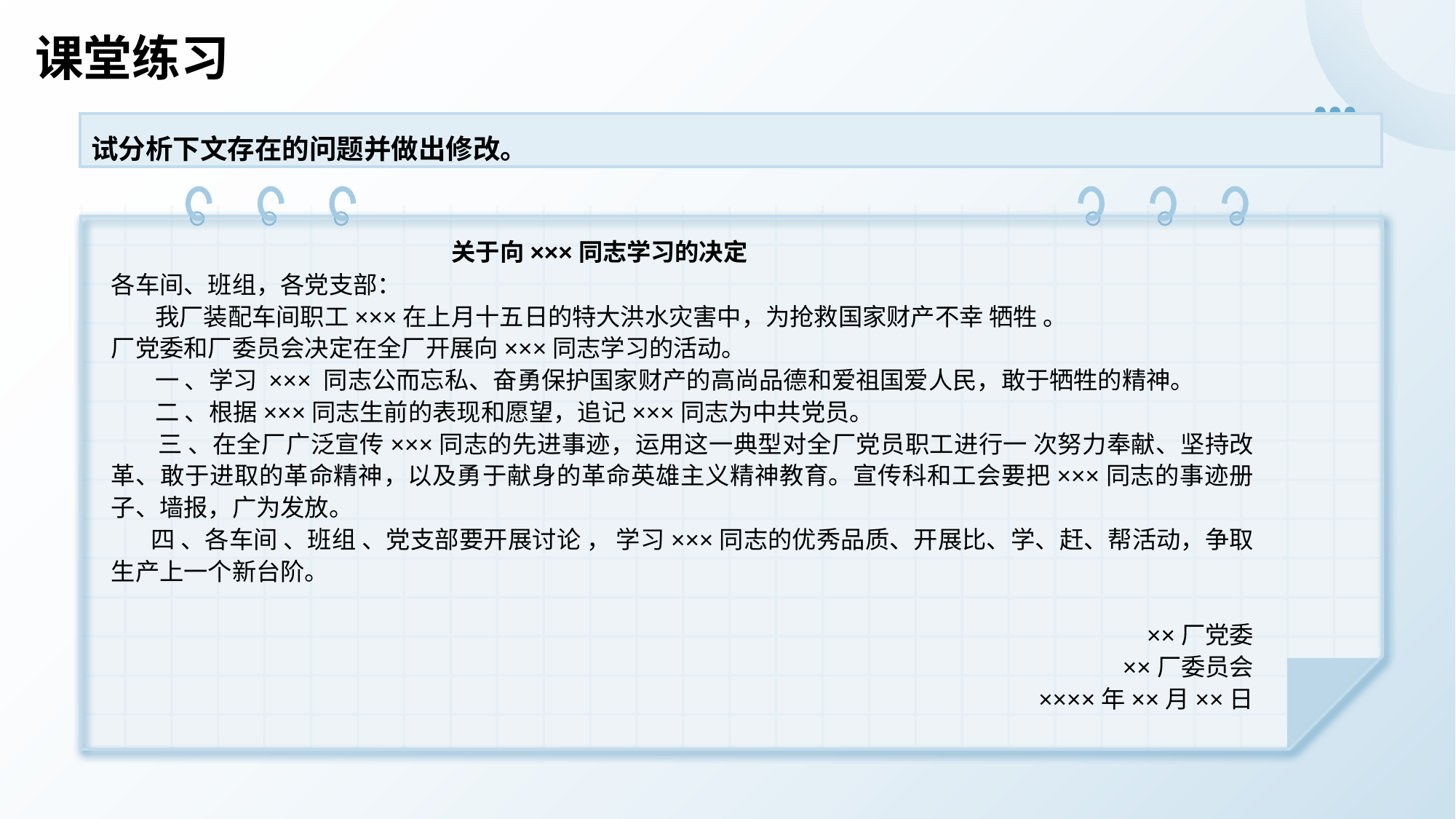

# 课堂练习
试分析下文存在的问题并做出修改。

                                                      关于向×××同志学习的决定
各车间、班组，各党支部：
       我厂装配车间职工×××在上月十五日的特大洪水灾害中，为抢救国家财产不幸 牺牲 。
厂党委和厂委员会决定在全厂开展向×××同志学习的活动。
       一 、学习 ××× 同志公而忘私、奋勇保护国家财产的高尚品德和爱祖国爱人民，敢于牺牲的精神。
       二 、根据×××同志生前的表现和愿望，追记×××同志为中共党员。
       三 、在全厂广泛宣传×××同志的先进事迹，运用这一典型对全厂党员职工进行一 次努力奉献、坚持改革、敢于进取的革命精神，以及勇于献身的革命英雄主义精神教育。宣传科和工会要把×××同志的事迹册子、墙报，广为发放。
      四 、各车间 、班组 、党支部要开展讨论 ， 学习×××同志的优秀品质、开展比、学、赶、帮活动，争取生产上一个新台阶。

××厂党委
××厂委员会
××××年××月××日